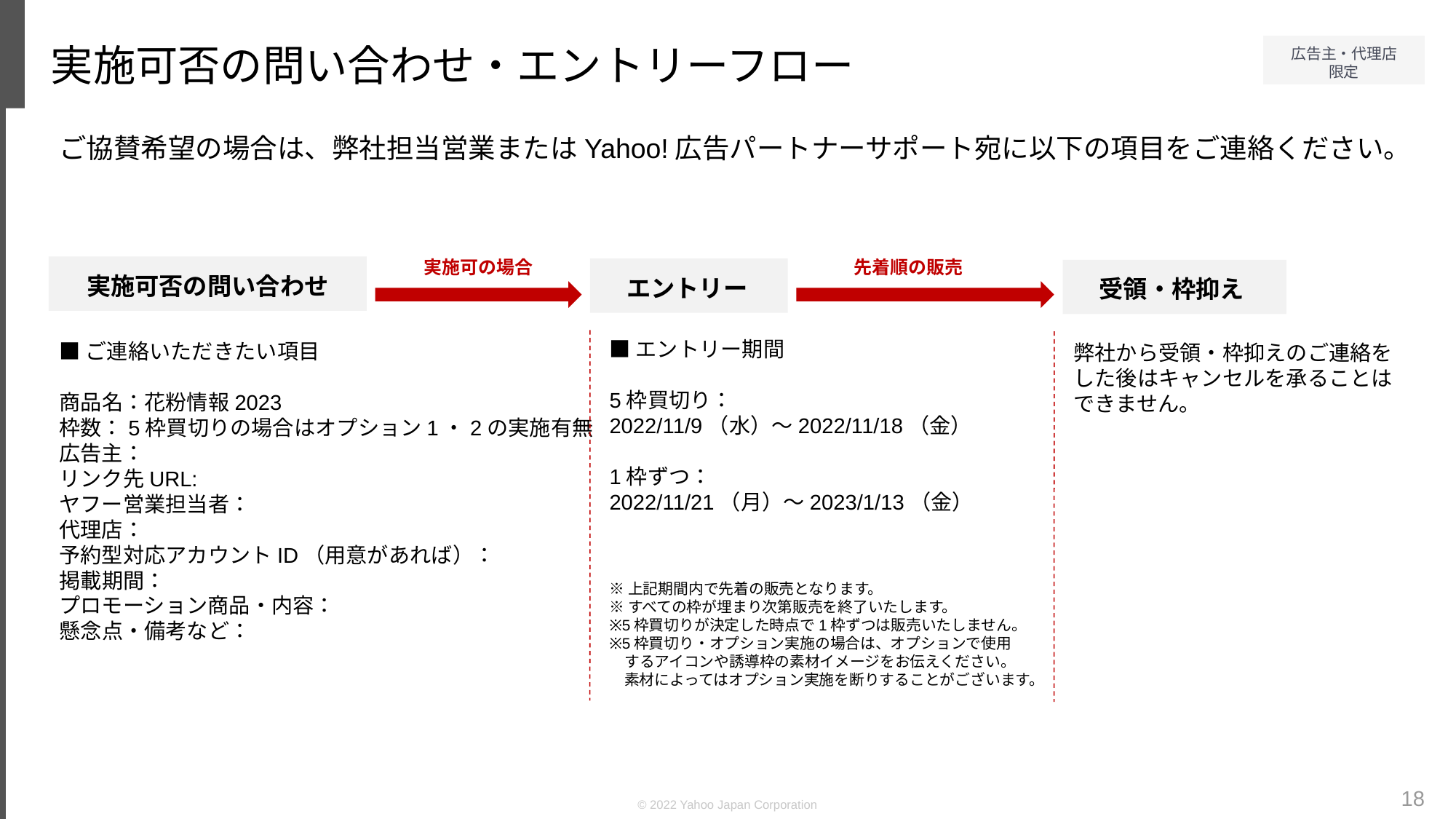

実施可否の問い合わせ・エントリーフロー
ご協賛希望の場合は、弊社担当営業またはYahoo!広告パートナーサポート宛に以下の項目をご連絡ください。
先着順の販売
実施可の場合

実施可否の問い合わせ
エントリー
受領・枠抑え

■エントリー期間

5枠買切り：
2022/11/9（水）～2022/11/18（金）

1枠ずつ：
2022/11/21（月）～2023/1/13（金）
■ご連絡いただきたい項目

商品名：花粉情報2023
枠数：5枠買切りの場合はオプション1・2の実施有無
広告主：
リンク先URL:
ヤフー営業担当者：
代理店：
予約型対応アカウントID（用意があれば）：
掲載期間：
プロモーション商品・内容：
懸念点・備考など：
弊社から受領・枠抑えのご連絡を
した後はキャンセルを承ることは
できません。
※上記期間内で先着の販売となります。
※すべての枠が埋まり次第販売を終了いたします。
※5枠買切りが決定した時点で1枠ずつは販売いたしません。
※5枠買切り・オプション実施の場合は、オプションで使用
　するアイコンや誘導枠の素材イメージをお伝えください。
　素材によってはオプション実施を断りすることがございます。
18
© 2022 Yahoo Japan Corporation